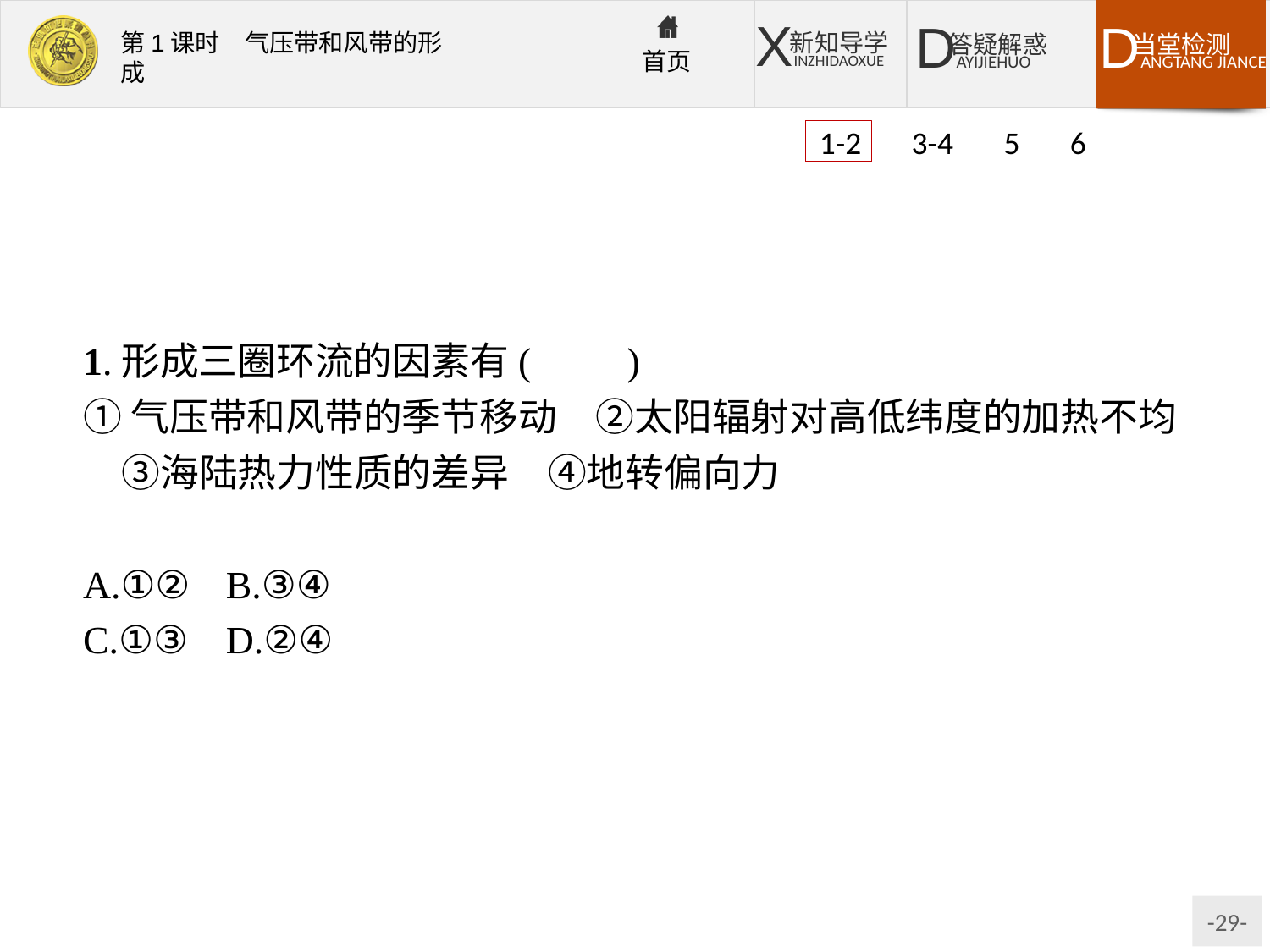

1-2       3-4       5       6

1.形成三圈环流的因素有(　　)
①气压带和风带的季节移动　②太阳辐射对高低纬度的加热不均　③海陆热力性质的差异　④地转偏向力

A.①②	B.③④
C.①③	D.②④